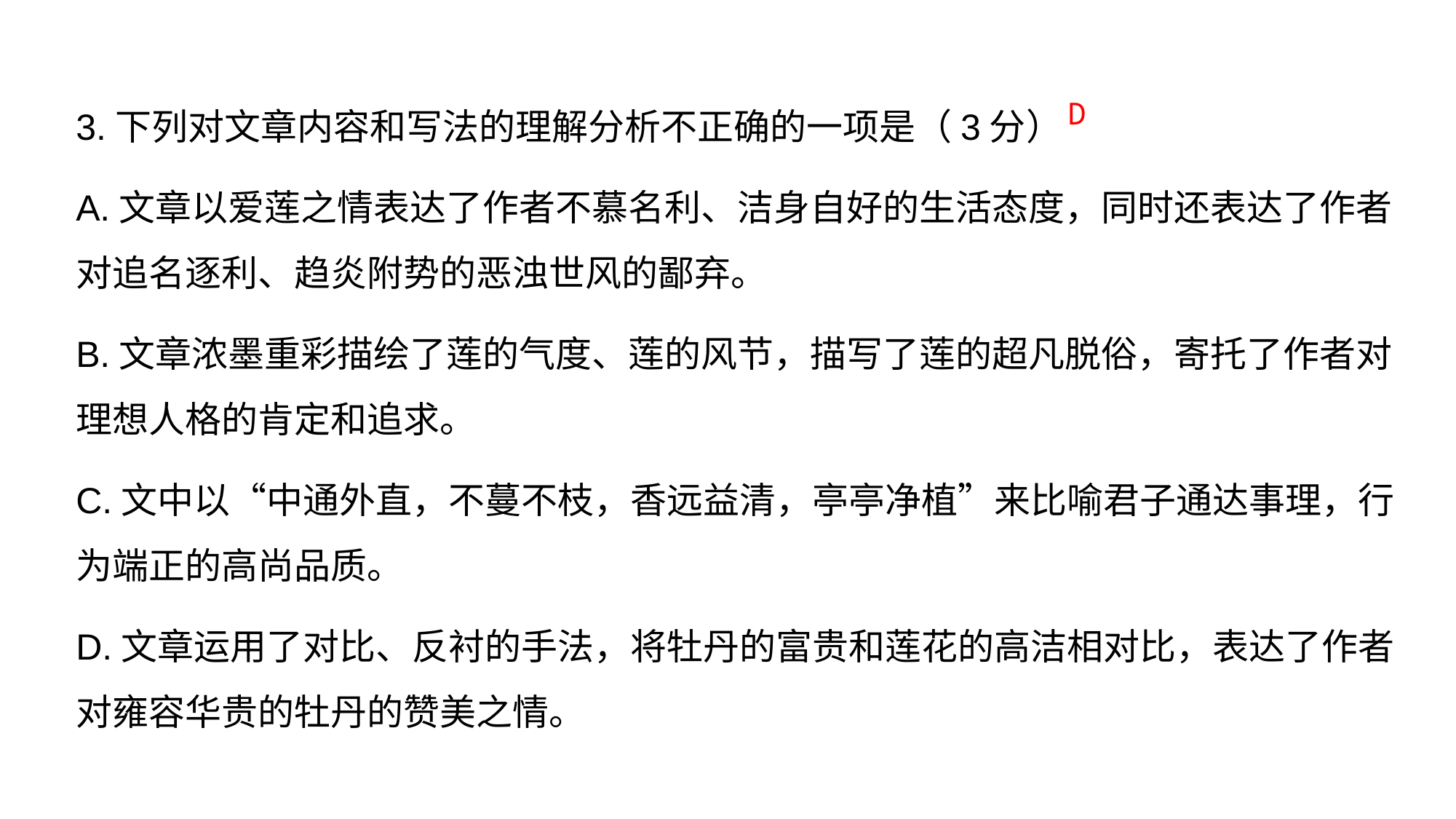

3.下列对文章内容和写法的理解分析不正确的一项是（3分）
A.文章以爱莲之情表达了作者不慕名利、洁身自好的生活态度，同时还表达了作者对追名逐利、趋炎附势的恶浊世风的鄙弃。
B.文章浓墨重彩描绘了莲的气度、莲的风节，描写了莲的超凡脱俗，寄托了作者对理想人格的肯定和追求。
C.文中以“中通外直，不蔓不枝，香远益清，亭亭净植”来比喻君子通达事理，行为端正的高尚品质。
D.文章运用了对比、反衬的手法，将牡丹的富贵和莲花的高洁相对比，表达了作者对雍容华贵的牡丹的赞美之情。
D